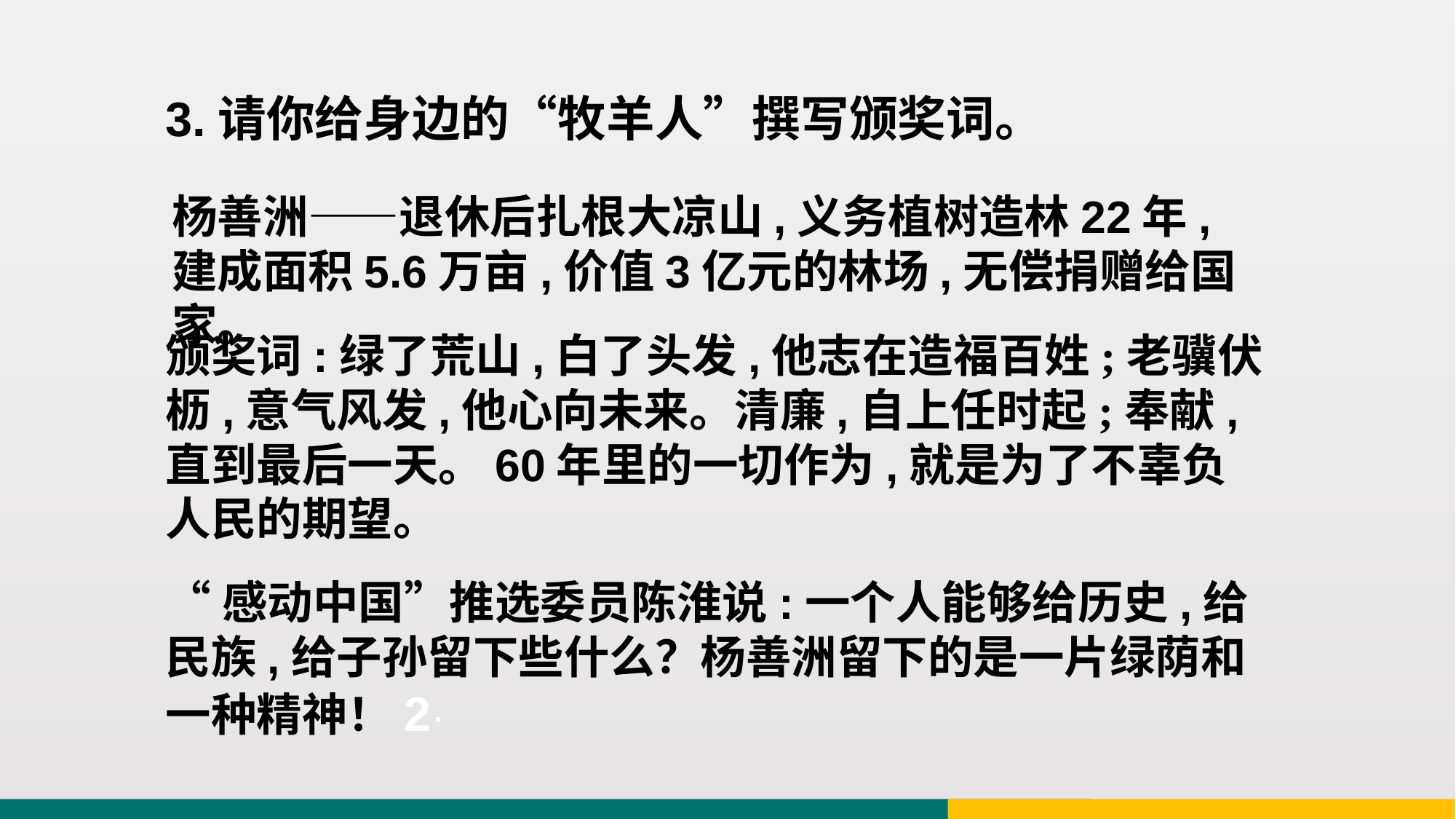

3.请你给身边的“牧羊人”撰写颁奖词。
杨善洲——退休后扎根大凉山,义务植树造林22年,建成面积5.6万亩,价值3亿元的林场,无偿捐赠给国家。
颁奖词:绿了荒山,白了头发,他志在造福百姓;老骥伏枥,意气风发,他心向未来。清廉,自上任时起;奉献,直到最后一天。60年里的一切作为,就是为了不辜负人民的期望。

“感动中国”推选委员陈淮说:一个人能够给历史,给民族,给子孙留下些什么？杨善洲留下的是一片绿荫和一种精神！2·